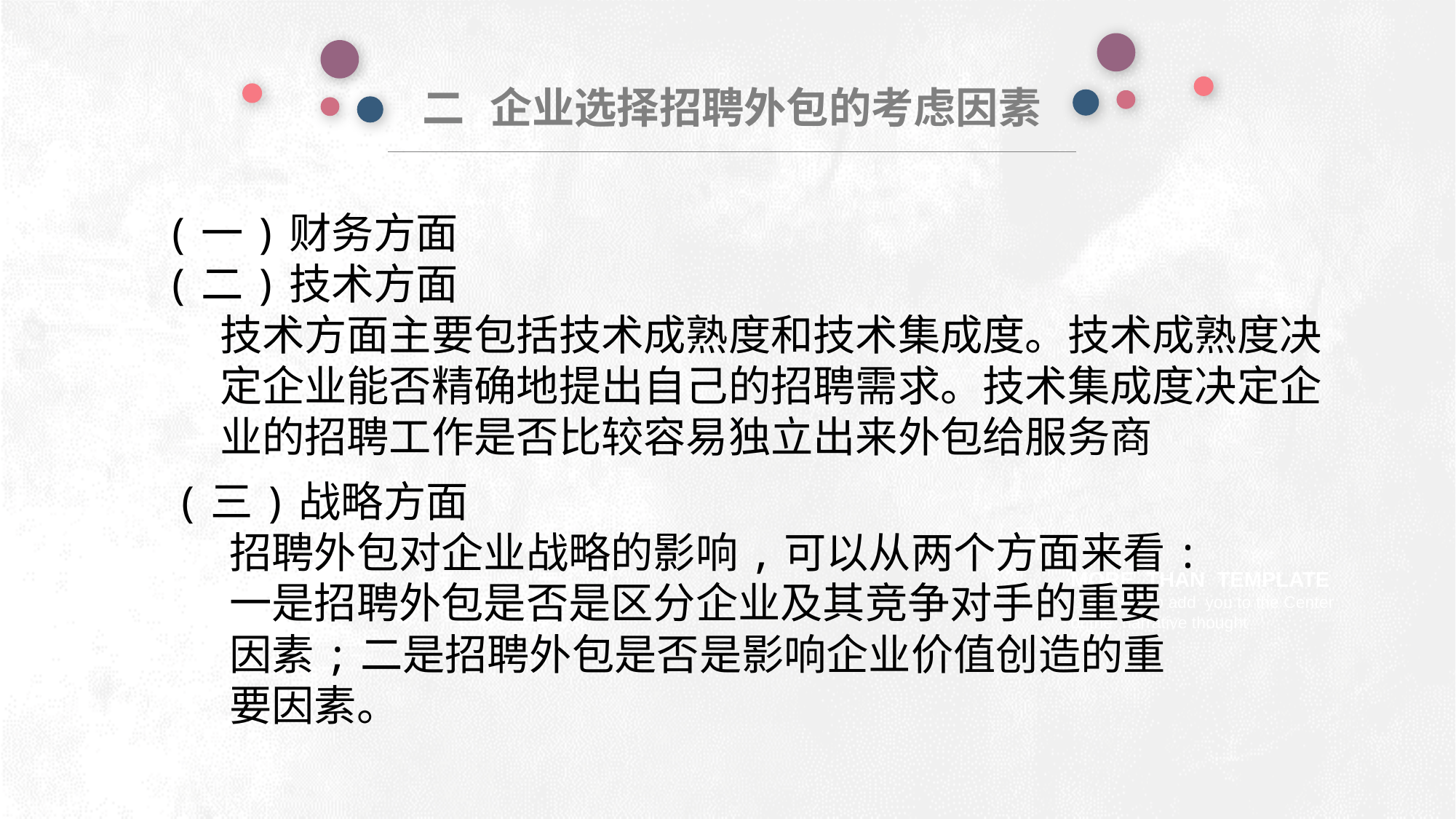

二 企业选择招聘外包的考虑因素

(一)财务方面
(二)技术方面
技术方面主要包括技术成熟度和技术集成度。技术成熟度决定企业能否精确地提出自己的招聘需求。技术集成度决定企业的招聘工作是否比较容易独立出来外包给服务商
e7d195523061f1c0deeec63e560781cfd59afb0ea006f2a87ABB68BF51EA6619813959095094C18C62A12F549504892A4AAA8C1554C6663626E05CA27F281A14E6983772AFC3FB97135759321DEA3D70CCCB10945EC5A0322096E752803368C2184698845E3CCD6DB7F651295A8E4F3FDC19EA64A2B4A4AC1434B55AAE41CF0BF61B375C23F3039959E085EE760725AA
(三)战略方面
招聘外包对企业战略的影响,可以从两个方面来看:一是招聘外包是否是区分企业及其竞争对手的重要因素;二是招聘外包是否是影响企业价值创造的重要因素。
MORE  THAN  TEMPLATE
Click here to add  you to the Center
of the  narrative thought